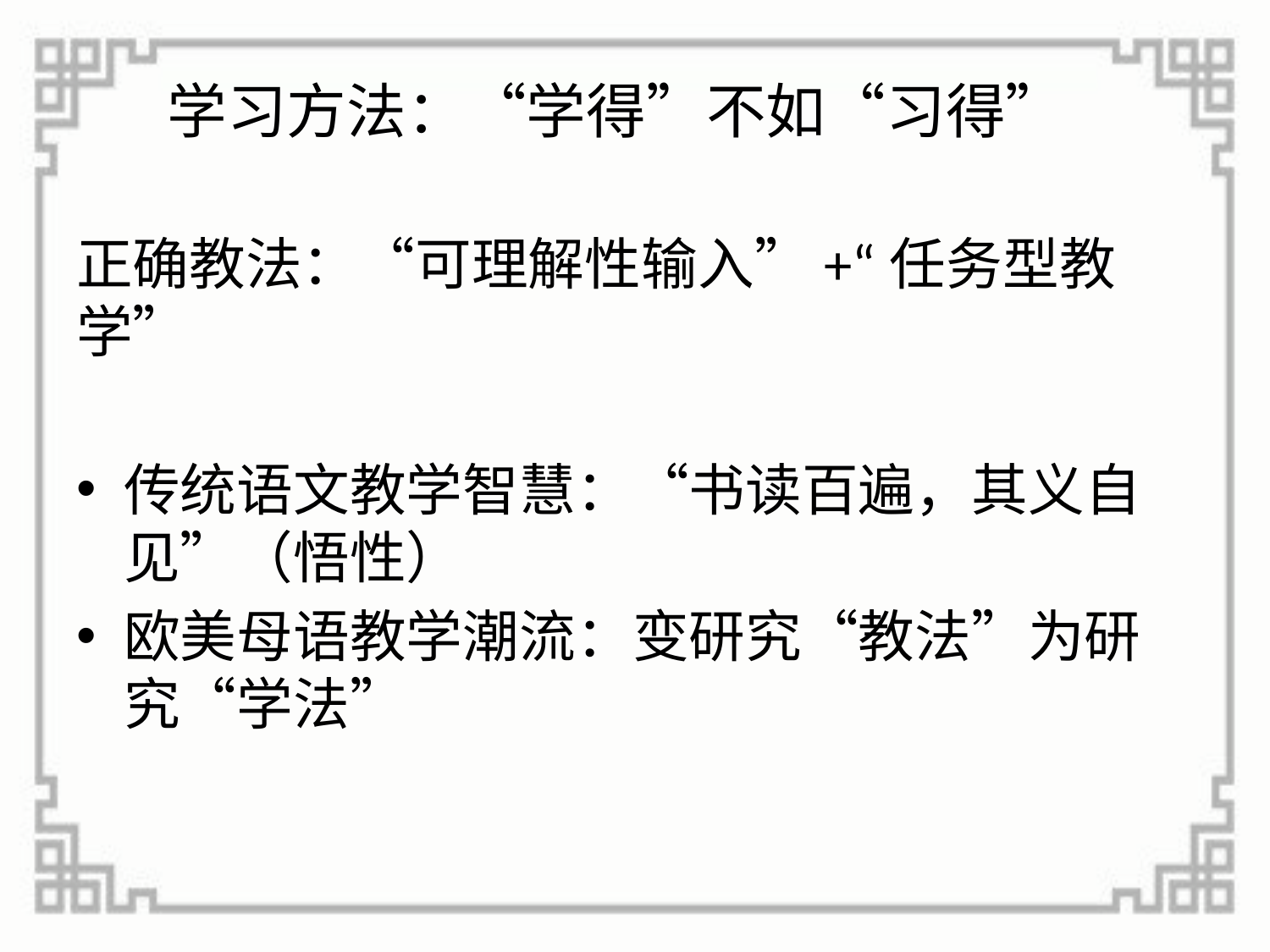

# 学习方法：“学得”不如“习得”
正确教法：“可理解性输入”+“任务型教学”

传统语文教学智慧：“书读百遍，其义自见”（悟性）
欧美母语教学潮流：变研究“教法”为研究“学法”